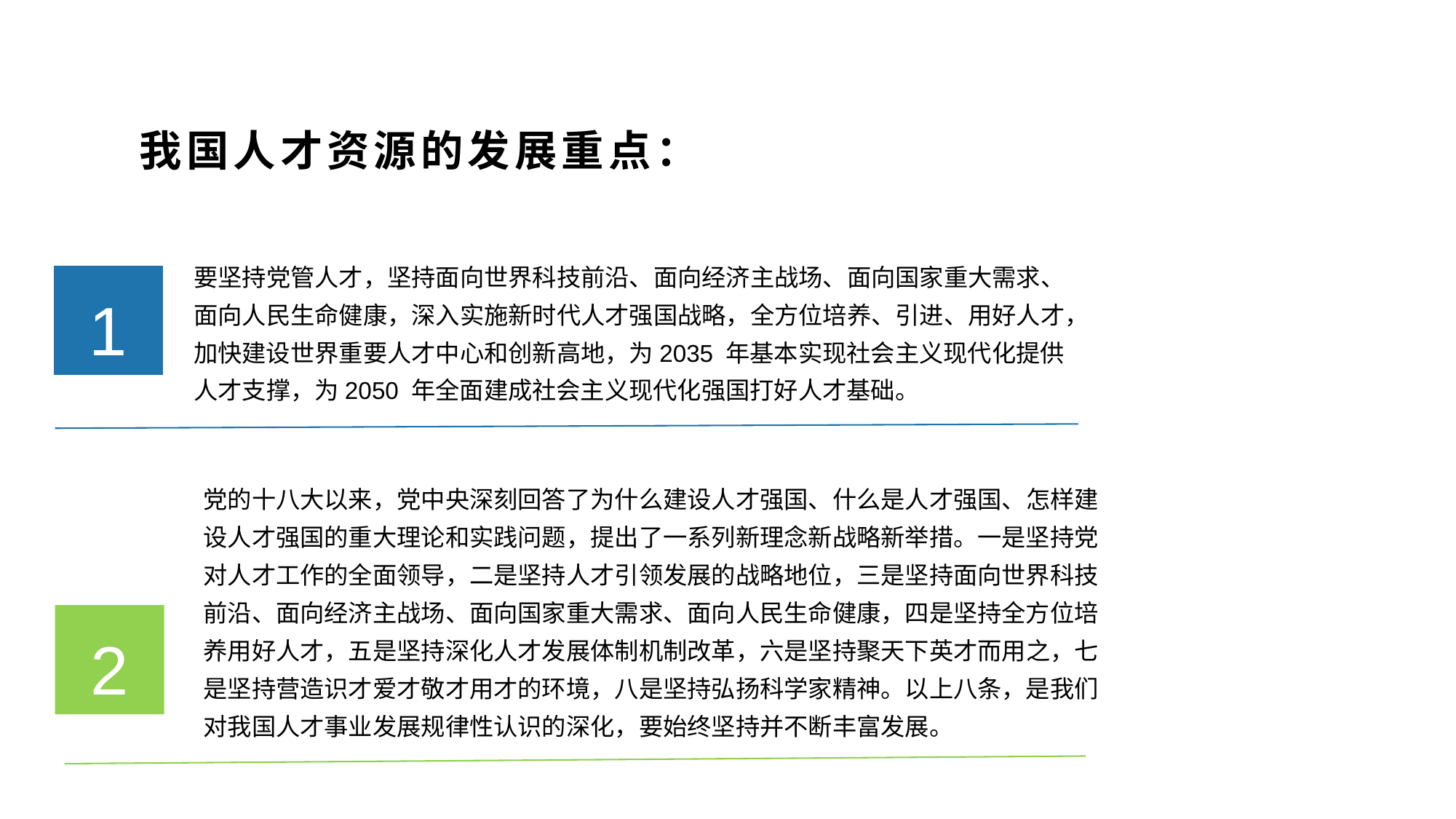

我国人才资源的发展重点：
要坚持党管人才，坚持面向世界科技前沿、面向经济主战场、面向国家重大需求、面向人民生命健康，深入实施新时代人才强国战略，全方位培养、引进、用好人才，加快建设世界重要人才中心和创新高地，为2035 年基本实现社会主义现代化提供人才支撑，为2050 年全面建成社会主义现代化强国打好人才基础。
1
党的十八大以来，党中央深刻回答了为什么建设人才强国、什么是人才强国、怎样建设人才强国的重大理论和实践问题，提出了一系列新理念新战略新举措。一是坚持党对人才工作的全面领导，二是坚持人才引领发展的战略地位，三是坚持面向世界科技前沿、面向经济主战场、面向国家重大需求、面向人民生命健康，四是坚持全方位培养用好人才，五是坚持深化人才发展体制机制改革，六是坚持聚天下英才而用之，七是坚持营造识才爱才敬才用才的环境，八是坚持弘扬科学家精神。以上八条，是我们对我国人才事业发展规律性认识的深化，要始终坚持并不断丰富发展。
2